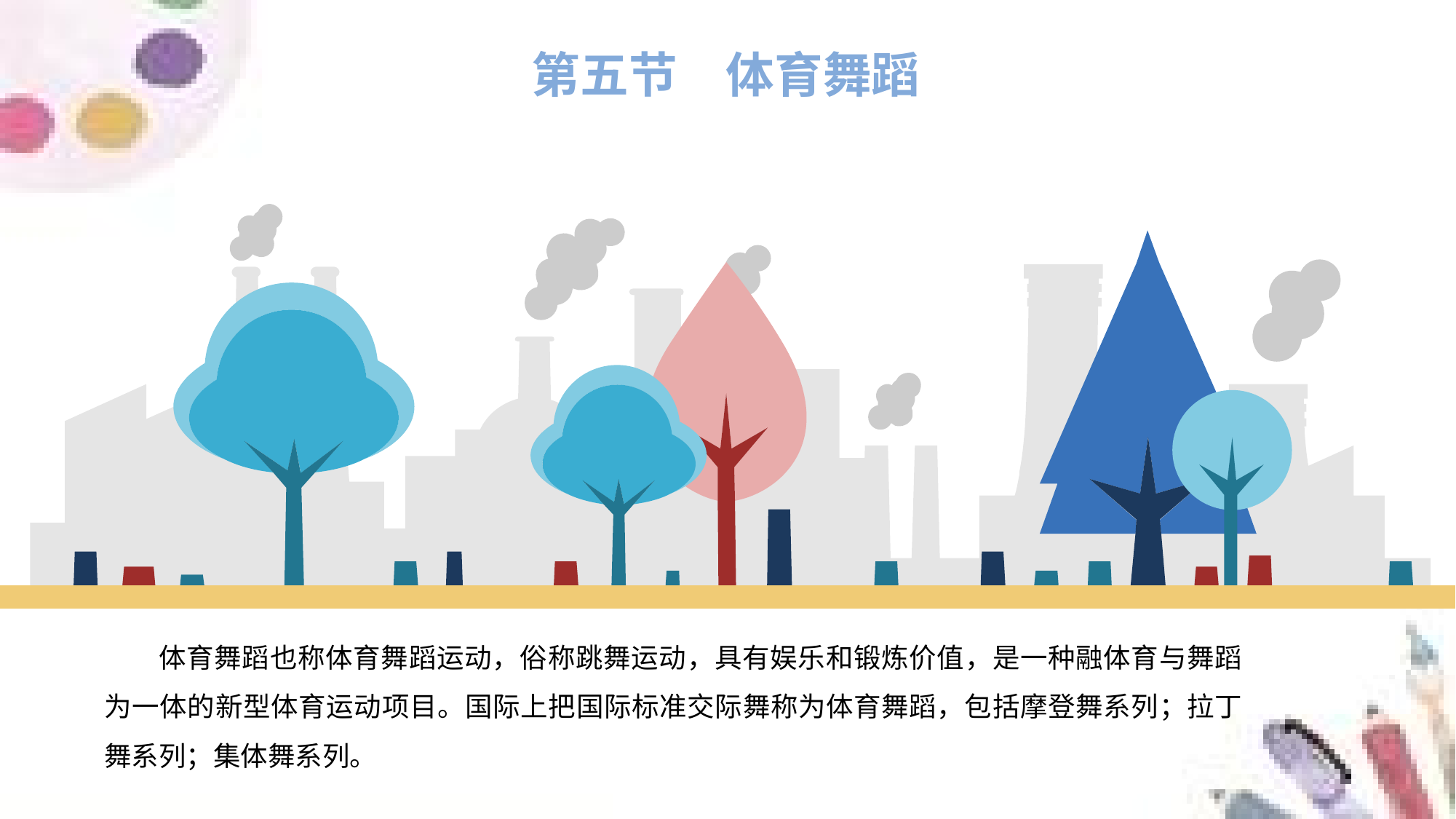

第五节　体育舞蹈

体育舞蹈也称体育舞蹈运动，俗称跳舞运动，具有娱乐和锻炼价值，是一种融体育与舞蹈为一体的新型体育运动项目。国际上把国际标准交际舞称为体育舞蹈，包括摩登舞系列；拉丁舞系列；集体舞系列。